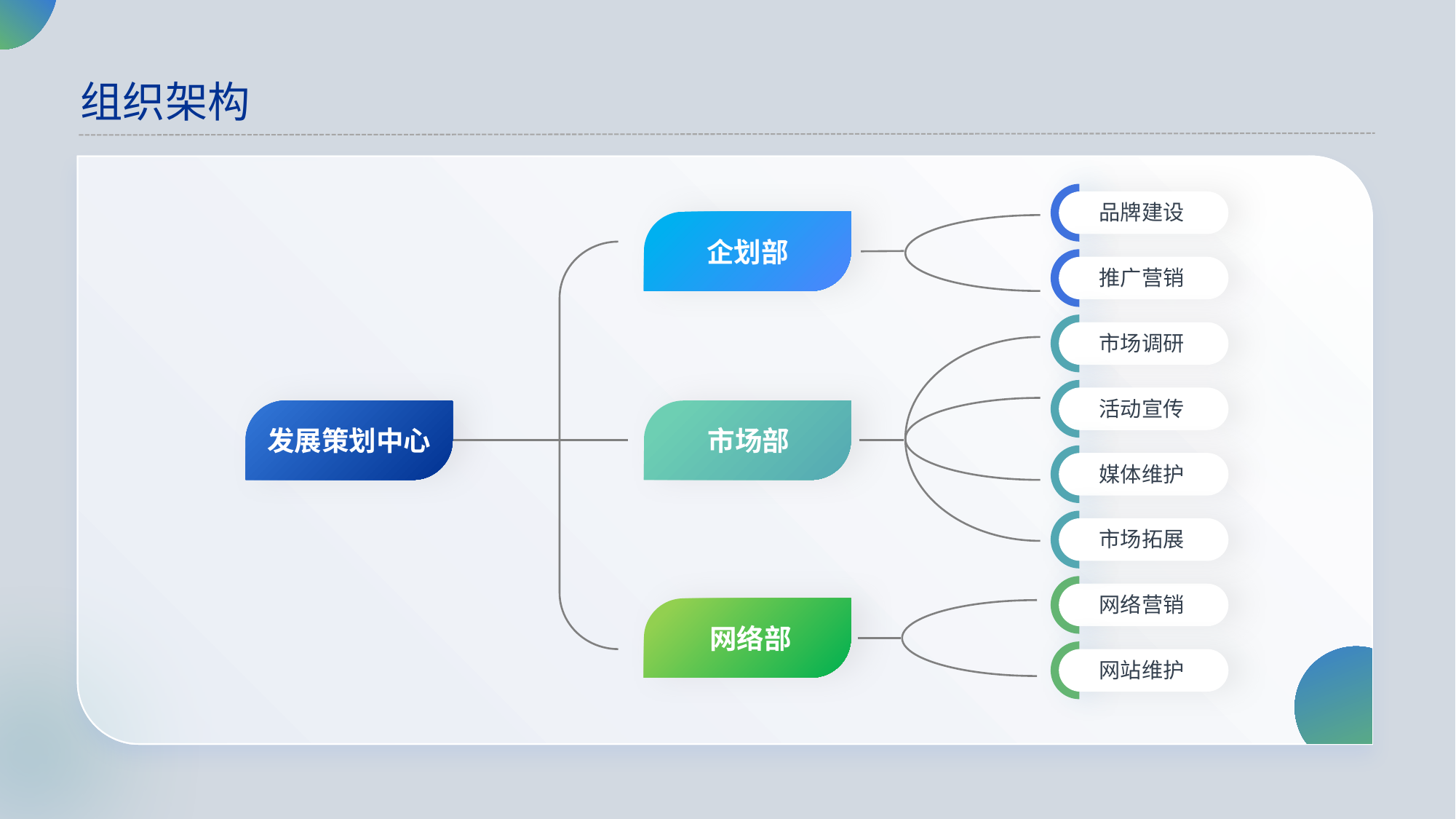

组织架构

品牌建设

企划部

推广营销

市场调研

活动宣传

市场部
发展策划中心

媒体维护

市场拓展

网络营销

网络部

网站维护